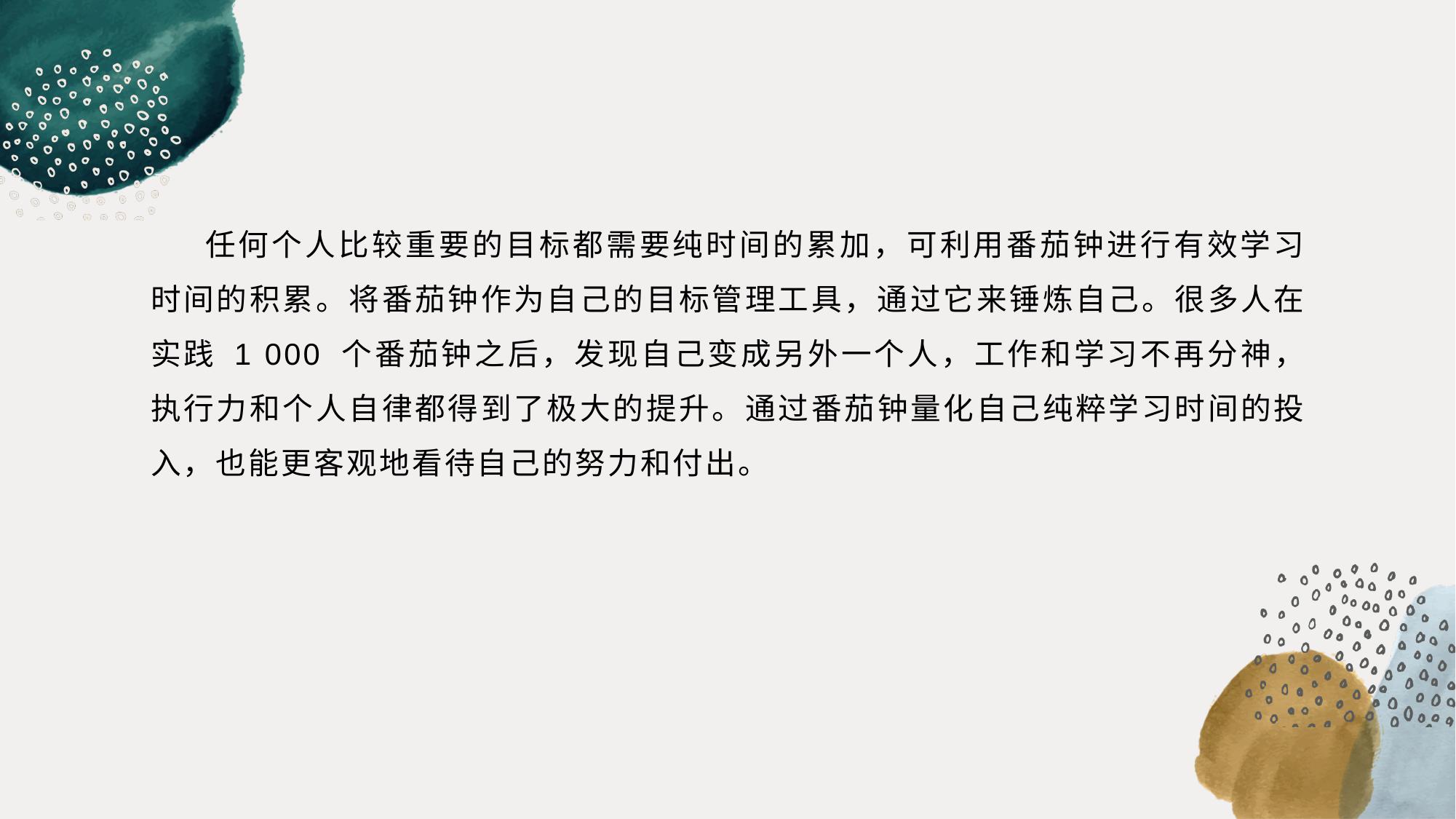

任何个人比较重要的目标都需要纯时间的累加，可利用番茄钟进行有效学习时间的积累。将番茄钟作为自己的目标管理工具，通过它来锤炼自己。很多人在实践 1 000 个番茄钟之后，发现自己变成另外一个人，工作和学习不再分神，执行力和个人自律都得到了极大的提升。通过番茄钟量化自己纯粹学习时间的投入，也能更客观地看待自己的努力和付出。